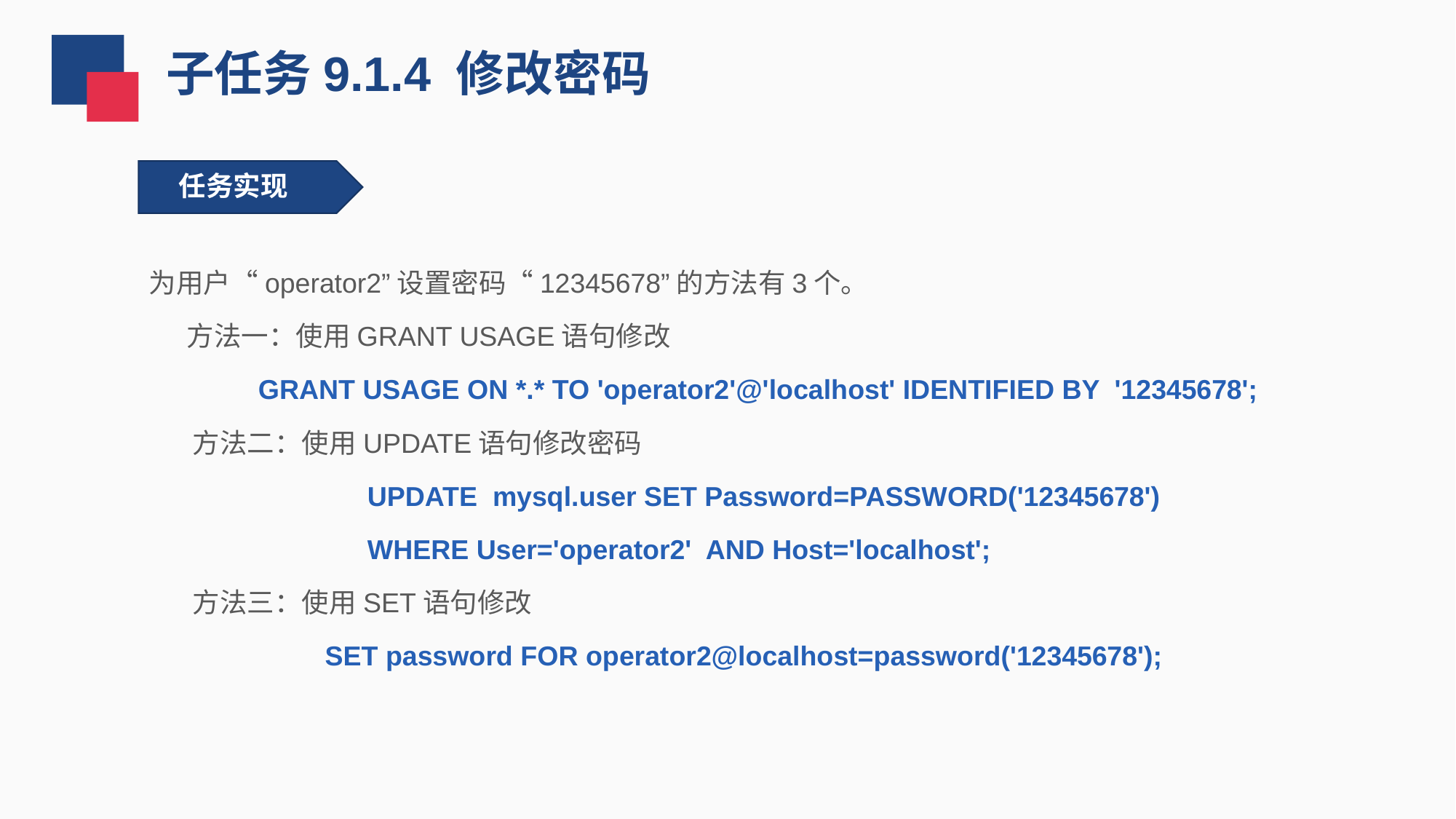

子任务9.1.4 修改密码

任务实现
为用户“operator2”设置密码“12345678”的方法有3个。
     方法一：使用GRANT USAGE语句修改
GRANT USAGE ON *.* TO 'operator2'@'localhost' IDENTIFIED BY  '12345678';
      方法二：使用UPDATE语句修改密码
UPDATE  mysql.user SET Password=PASSWORD('12345678')
WHERE User='operator2'  AND Host='localhost';
      方法三：使用SET语句修改
SET password FOR operator2@localhost=password('12345678');